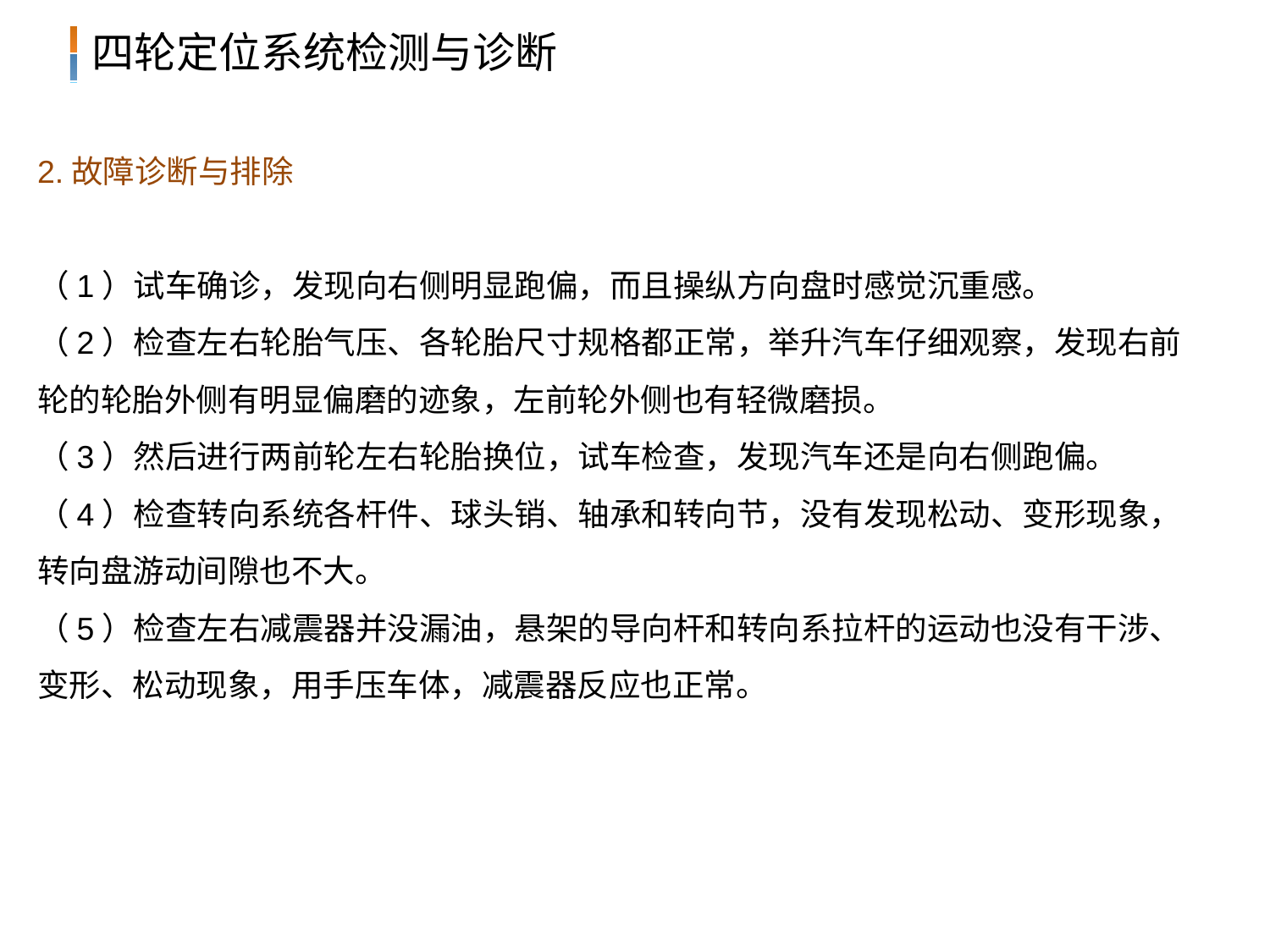

2.故障诊断与排除

（1）试车确诊，发现向右侧明显跑偏，而且操纵方向盘时感觉沉重感。
（2）检查左右轮胎气压、各轮胎尺寸规格都正常，举升汽车仔细观察，发现右前轮的轮胎外侧有明显偏磨的迹象，左前轮外侧也有轻微磨损。
（3）然后进行两前轮左右轮胎换位，试车检查，发现汽车还是向右侧跑偏。
（4）检查转向系统各杆件、球头销、轴承和转向节，没有发现松动、变形现象，转向盘游动间隙也不大。
（5）检查左右减震器并没漏油，悬架的导向杆和转向系拉杆的运动也没有干涉、变形、松动现象，用手压车体，减震器反应也正常。